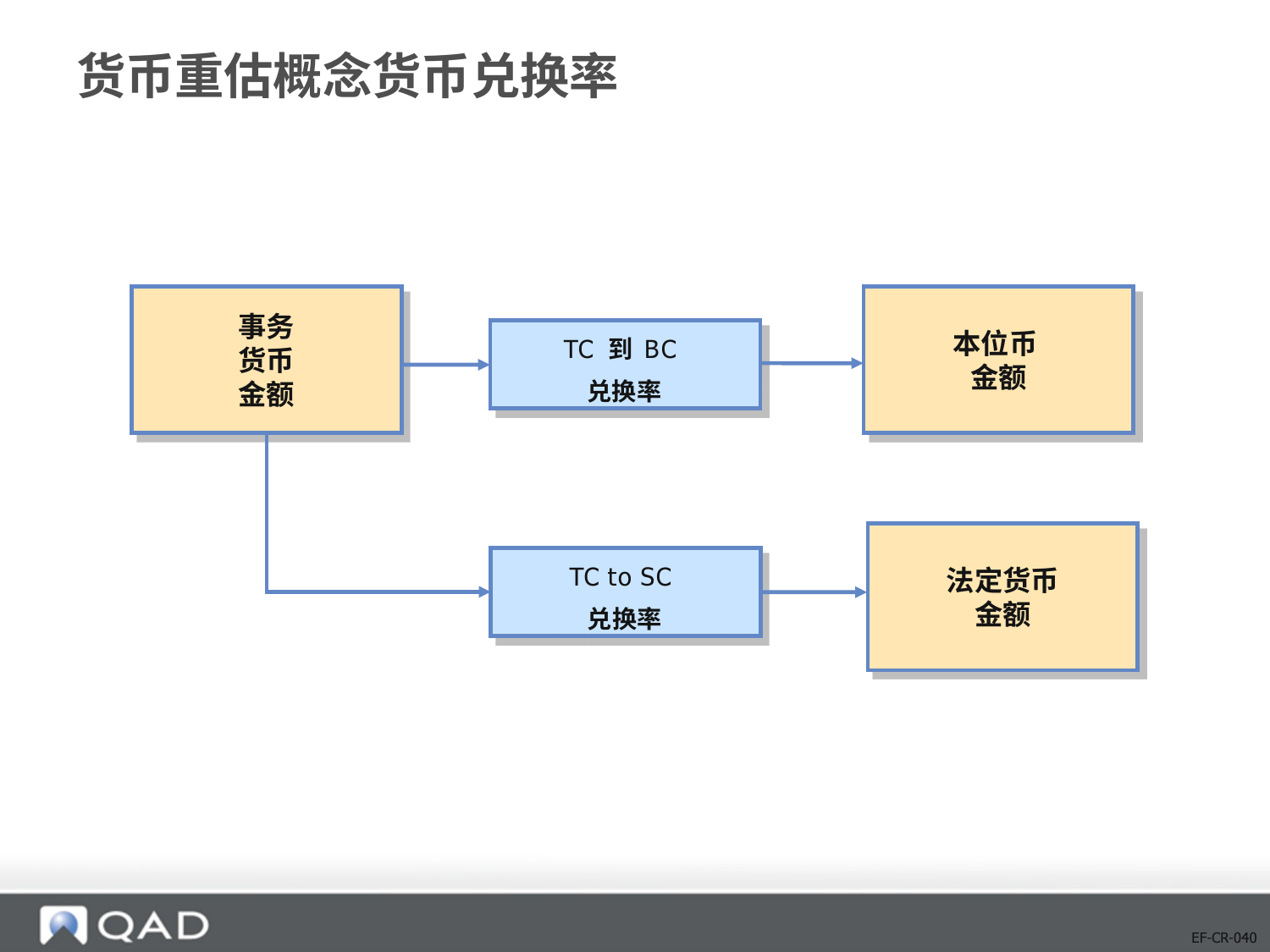

# 货币重估概念货币兑换率
事务
货币
金额
本位币
金额

TC 到 BC
兑换率

法定货币
金额

TC to SC
兑换率

EF-CR-040